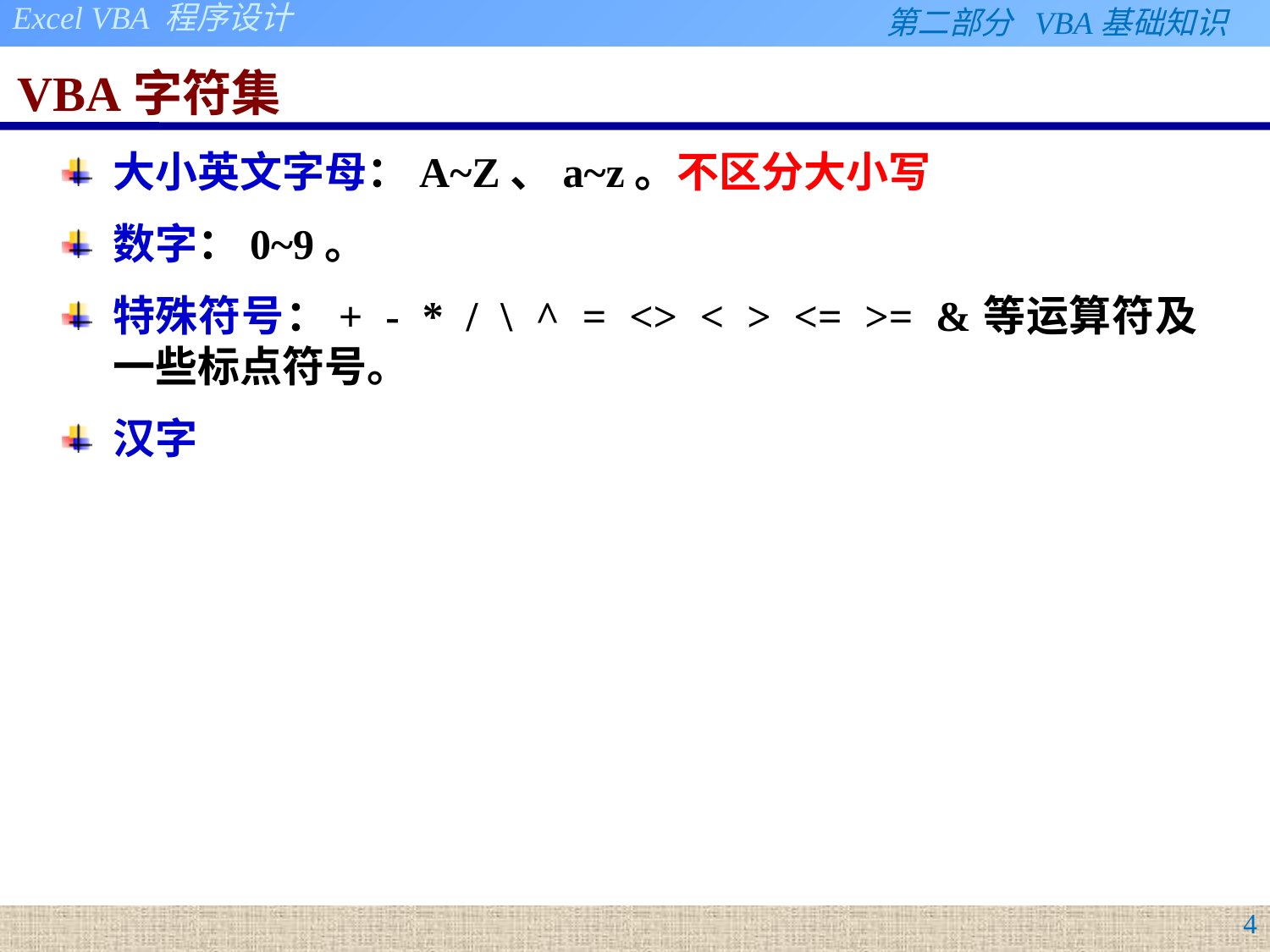

# VBA字符集
大小英文字母：A~Z、a~z。不区分大小写
数字：0~9。
特殊符号：+  -  *  /  \  ^  =  <>  <  >  <=  >=  &等运算符及一些标点符号。
汉字